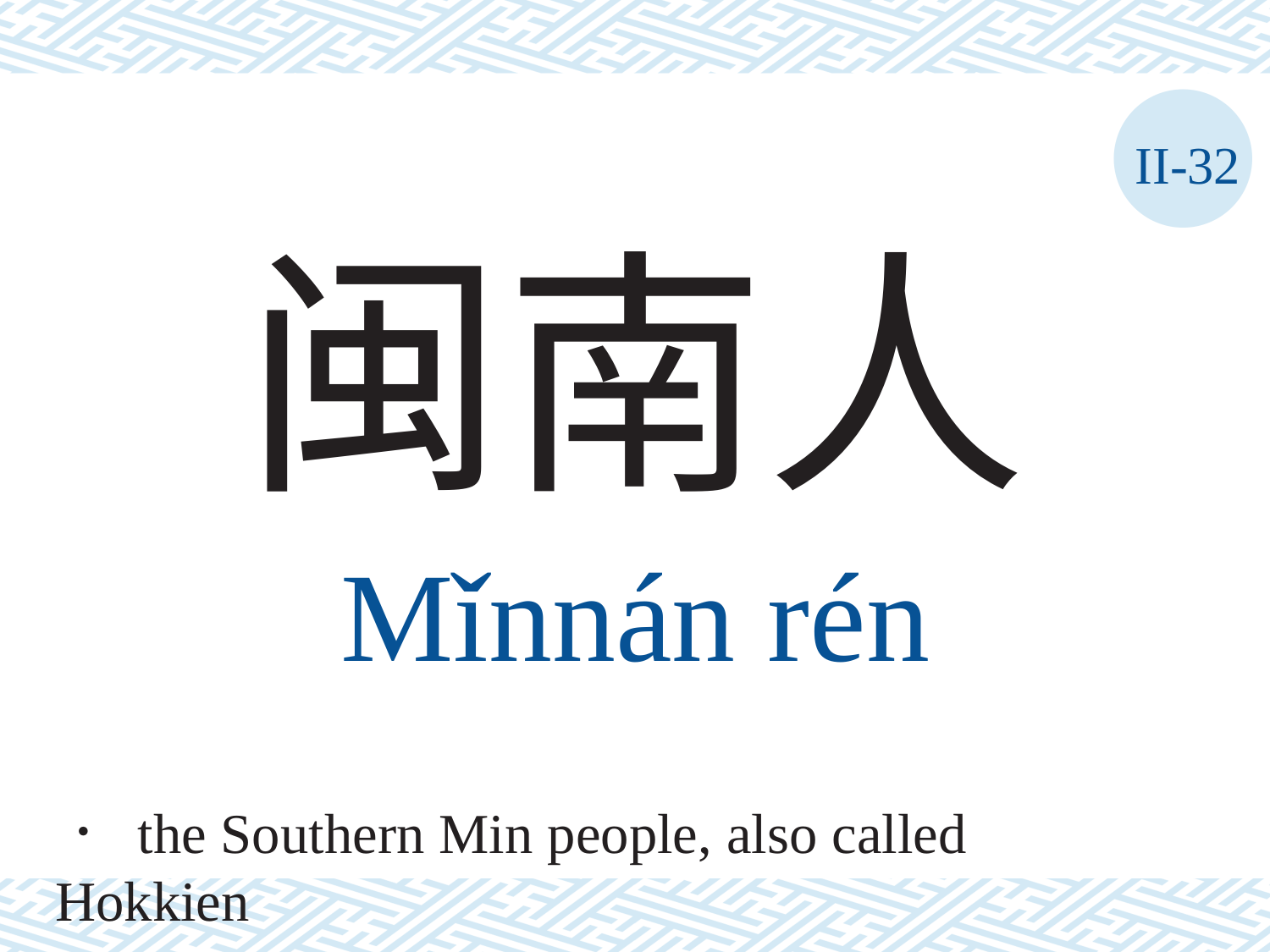

II-32
闽南人
Mǐnnán	rén
． the Southern Min people, also called Hokkien